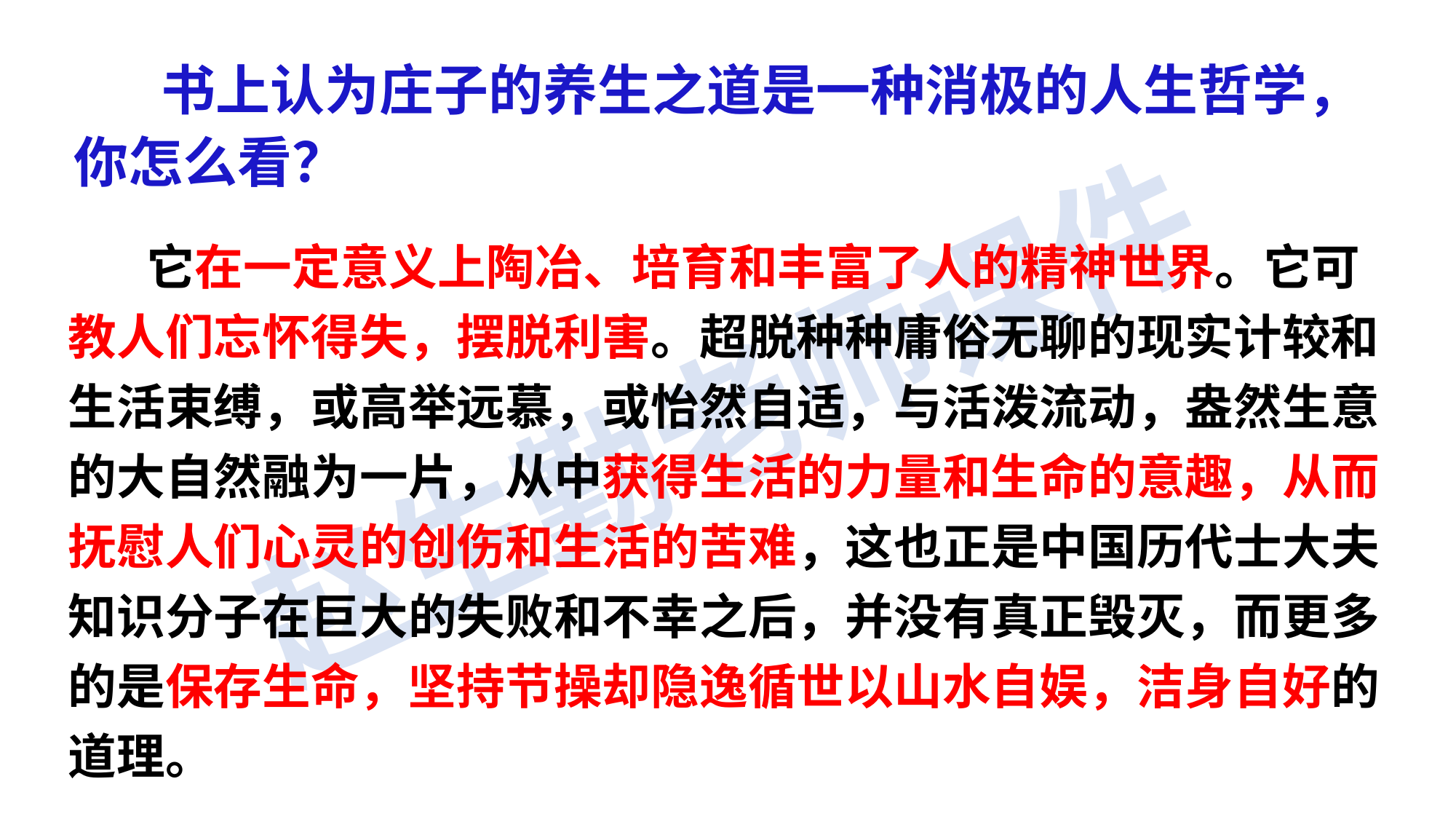

书上认为庄子的养生之道是一种消极的人生哲学，你怎么看？
      它在一定意义上陶冶、培育和丰富了人的精神世界。它可教人们忘怀得失，摆脱利害。超脱种种庸俗无聊的现实计较和生活束缚，或高举远慕，或怡然自适，与活泼流动，盎然生意的大自然融为一片，从中获得生活的力量和生命的意趣，从而抚慰人们心灵的创伤和生活的苦难，这也正是中国历代士大夫知识分子在巨大的失败和不幸之后，并没有真正毁灭，而更多的是保存生命，坚持节操却隐逸循世以山水自娱，洁身自好的道理。